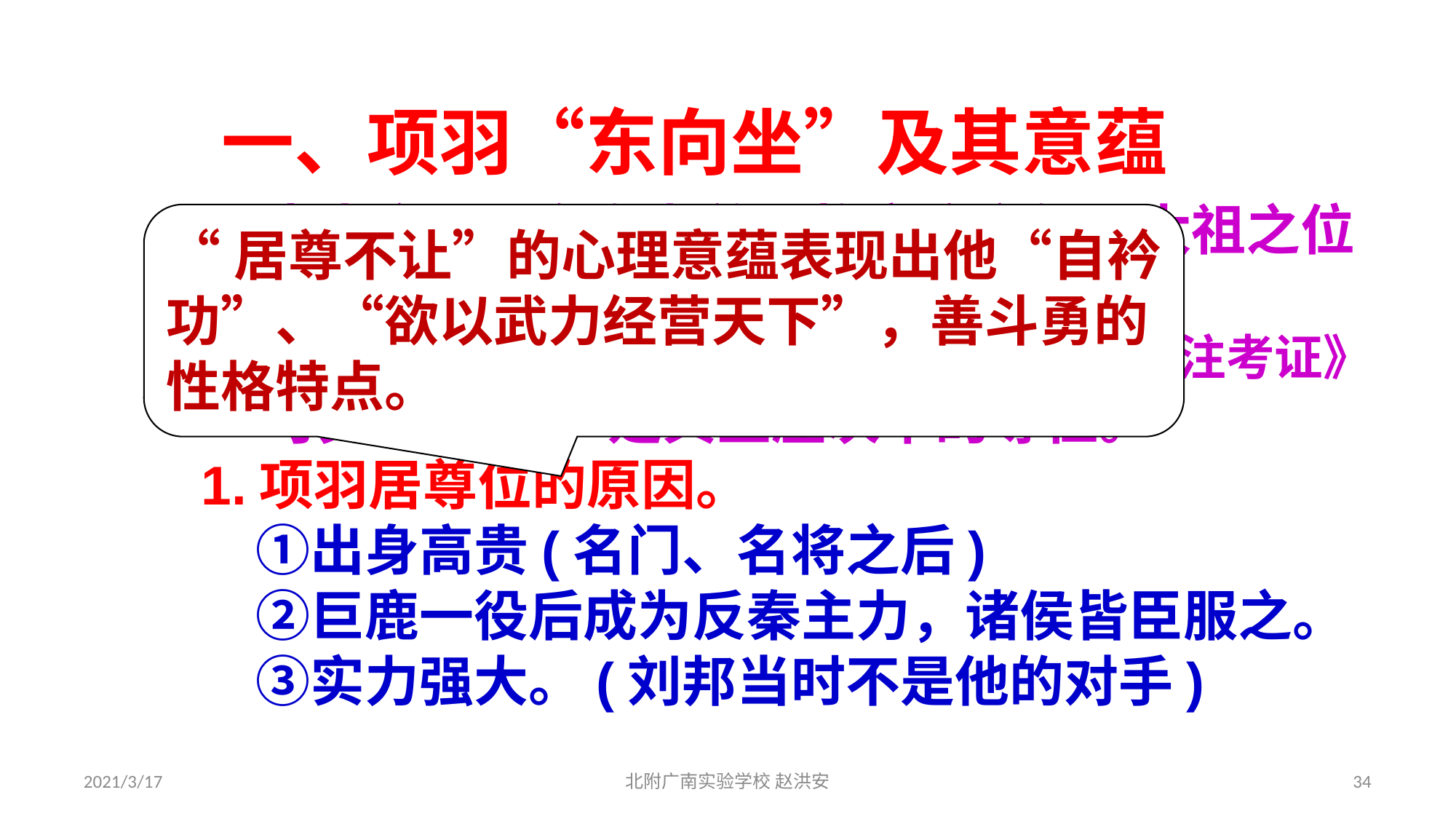

一、项羽“东向坐”及其意蕴
    古人之坐以东向为尊。故宗庙之祭，太祖之位东向。即支际流亦宾东向,主人西向。”
——《史纪会注考证》
    可见:“东向”是宾主座次中的尊位。
1.项羽居尊位的原因。
　①出身高贵(名门、名将之后)
　②巨鹿一役后成为反秦主力，诸侯皆臣服之。
　③实力强大。(刘邦当时不是他的对手)

“居尊不让”的心理意蕴表现出他“自衿功”、“欲以武力经营天下”，善斗勇的性格特点。
2021/3/17
北附广南实验学校 赵洪安
34